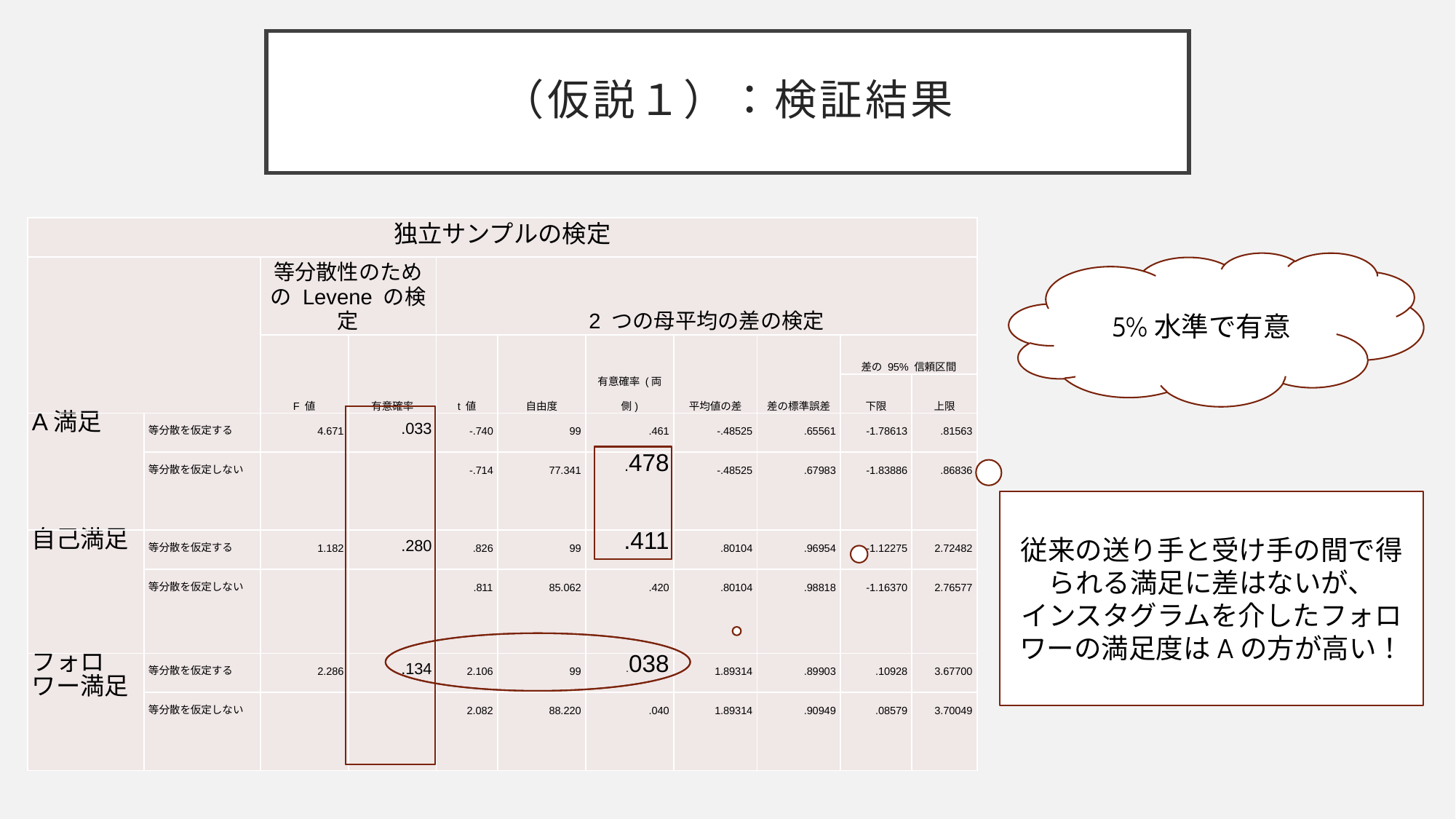

# （仮説１）：検証結果
| 独立サンプルの検定 |  |  |  |  |  |  |  |  |  |  |
| --- | --- | --- | --- | --- | --- | --- | --- | --- | --- | --- |
|  |  | 等分散性のための Levene の検定 |  | 2 つの母平均の差の検定 |  |  |  |  |  |  |
|  |  | F 値 | 有意確率 | t 値 | 自由度 | 有意確率 (両側) | 平均値の差 | 差の標準誤差 | 差の 95% 信頼区間 |  |
|  |  |  |  |  |  |  |  |  | 下限 | 上限 |
| A満足 | 等分散を仮定する | 4.671 | .033 | -.740 | 99 | .461 | -.48525 | .65561 | -1.78613 | .81563 |
|  | 等分散を仮定しない |  |  | -.714 | 77.341 | .478 | -.48525 | .67983 | -1.83886 | .86836 |
| 自己満足 | 等分散を仮定する | 1.182 | .280 | .826 | 99 | .411 | .80104 | .96954 | -1.12275 | 2.72482 |
|  | 等分散を仮定しない |  |  | .811 | 85.062 | .420 | .80104 | .98818 | -1.16370 | 2.76577 |
| フォロワー満足 | 等分散を仮定する | 2.286 | .134 | 2.106 | 99 | .038 | 1.89314 | .89903 | .10928 | 3.67700 |
|  | 等分散を仮定しない |  |  | 2.082 | 88.220 | .040 | 1.89314 | .90949 | .08579 | 3.70049 |
5%水準で有意

従来の送り手と受け手の間で得られる満足に差はないが、
インスタグラムを介したフォロワーの満足度はAの方が高い！